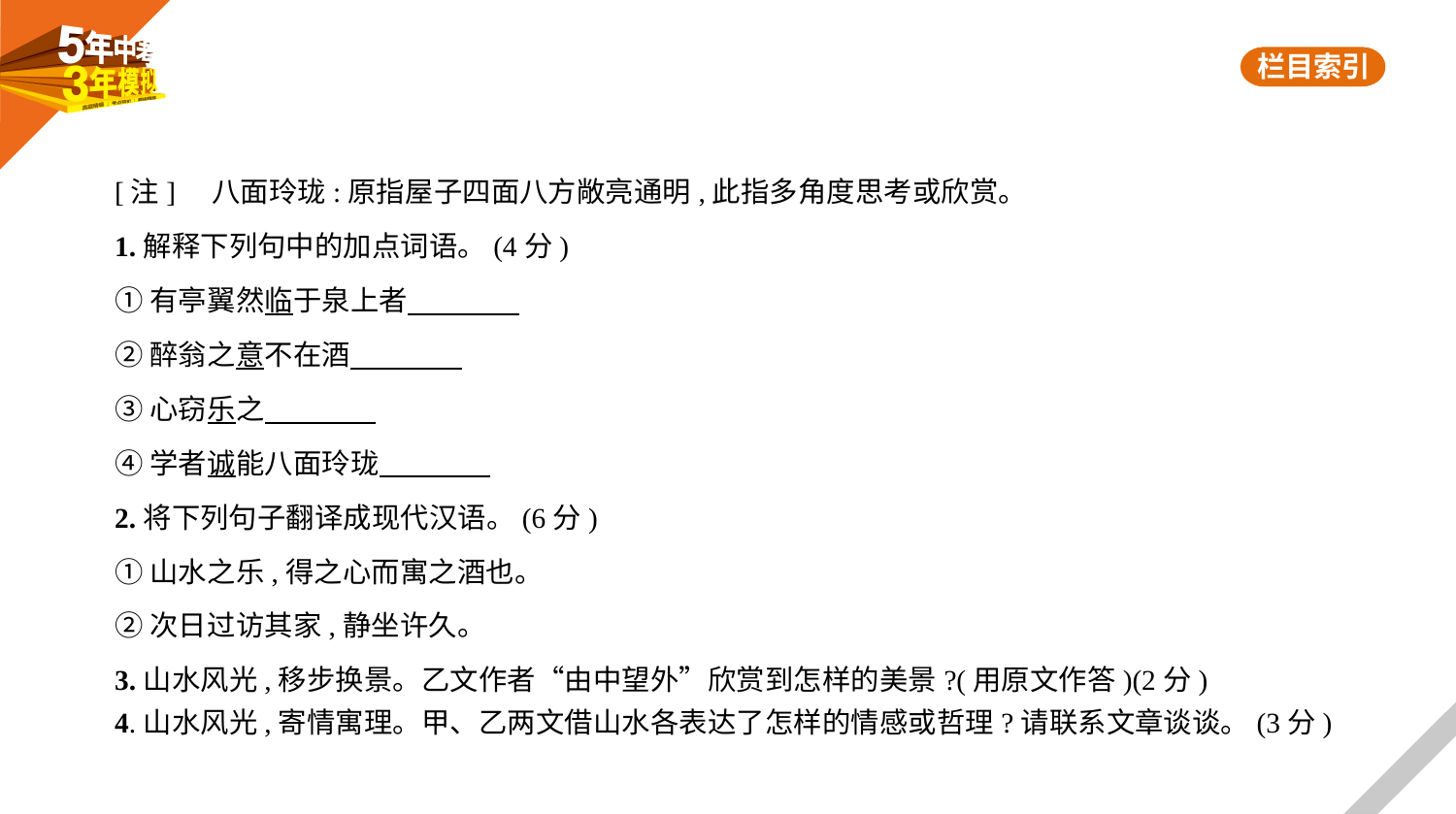

[注]    八面玲珑:原指屋子四面八方敞亮通明,此指多角度思考或欣赏。
1.解释下列句中的加点词语。(4分)
①有亭翼然临于泉上者
②醉翁之意不在酒
③心窃乐之
④学者诚能八面玲珑
2.将下列句子翻译成现代汉语。(6分)
①山水之乐,得之心而寓之酒也。
②次日过访其家,静坐许久。
3.山水风光,移步换景。乙文作者“由中望外”欣赏到怎样的美景?(用原文作答)(2分)
4.山水风光,寄情寓理。甲、乙两文借山水各表达了怎样的情感或哲理?请联系文章谈谈。(3分)